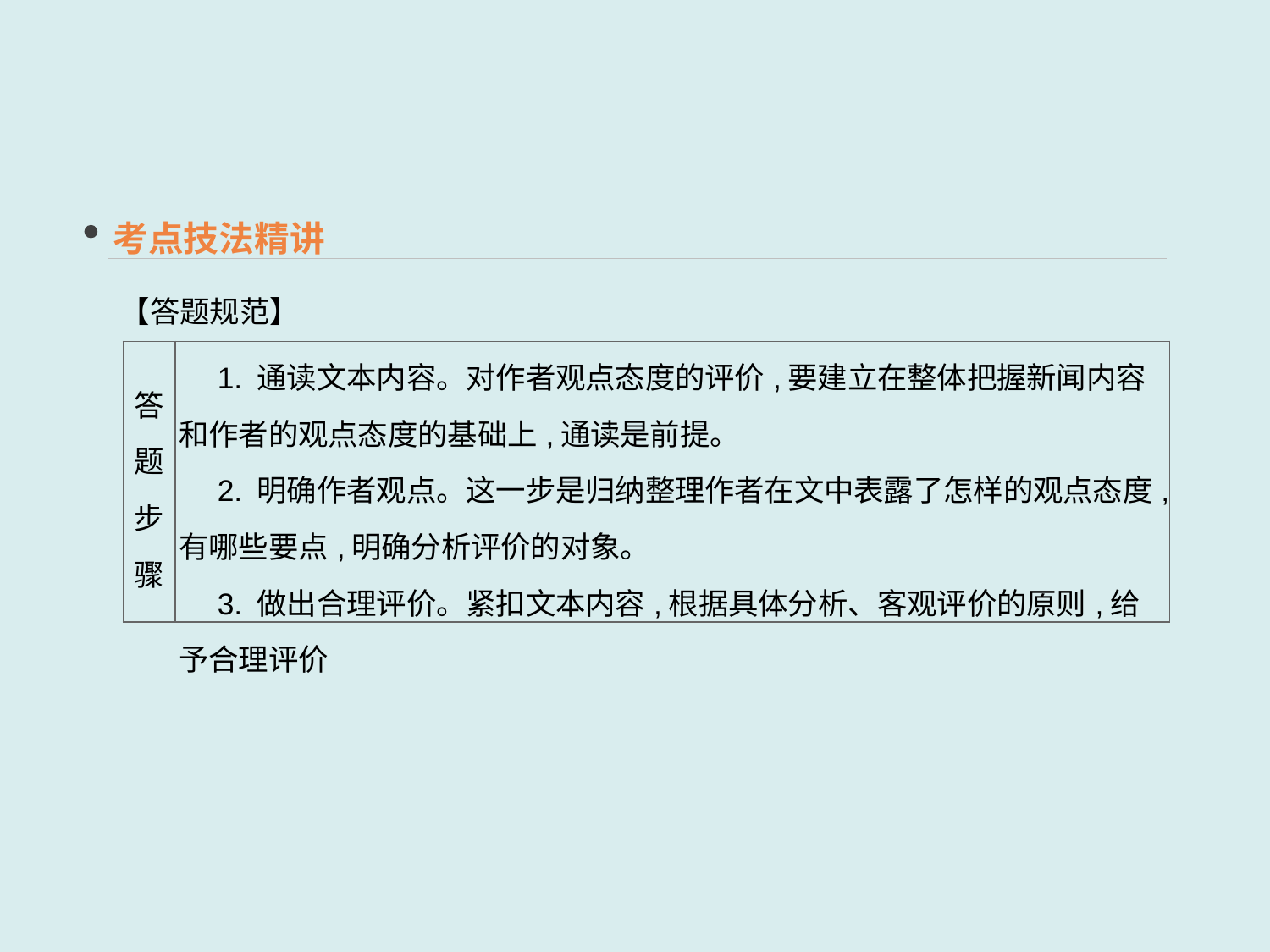

考点技法精讲

【答题规范】
| 答题 步骤 | 1. 通读文本内容。对作者观点态度的评价,要建立在整体把握新闻内容和作者的观点态度的基础上,通读是前提。 　2. 明确作者观点。这一步是归纳整理作者在文中表露了怎样的观点态度,有哪些要点,明确分析评价的对象。 　3. 做出合理评价。紧扣文本内容,根据具体分析、客观评价的原则,给予合理评价 |
| --- | --- |